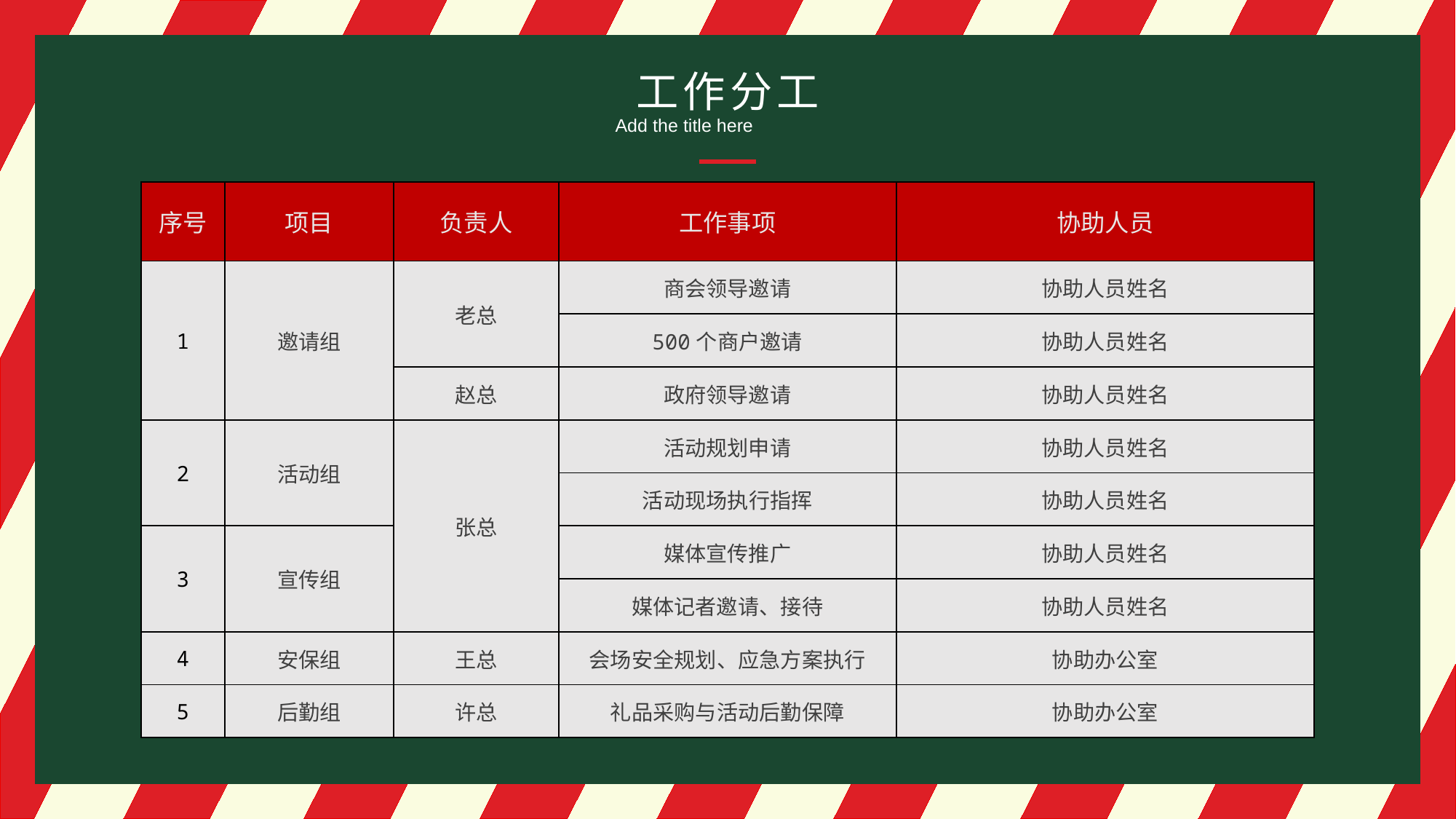

工作分工
Add the title here
| 序号 | 项目 | 负责人 | 工作事项 | 协助人员 |
| --- | --- | --- | --- | --- |
| 1 | 邀请组 | 老总 | 商会领导邀请 | 协助人员姓名 |
|  |  |  | 500个商户邀请 | 协助人员姓名 |
|  |  | 赵总 | 政府领导邀请 | 协助人员姓名 |
| 2 | 活动组 | 张总 | 活动规划申请 | 协助人员姓名 |
|  |  |  | 活动现场执行指挥 | 协助人员姓名 |
| 3 | 宣传组 |  | 媒体宣传推广 | 协助人员姓名 |
|  |  |  | 媒体记者邀请、接待 | 协助人员姓名 |
| 4 | 安保组 | 王总 | 会场安全规划、应急方案执行 | 协助办公室 |
| 5 | 后勤组 | 许总 | 礼品采购与活动后勤保障 | 协助办公室 |